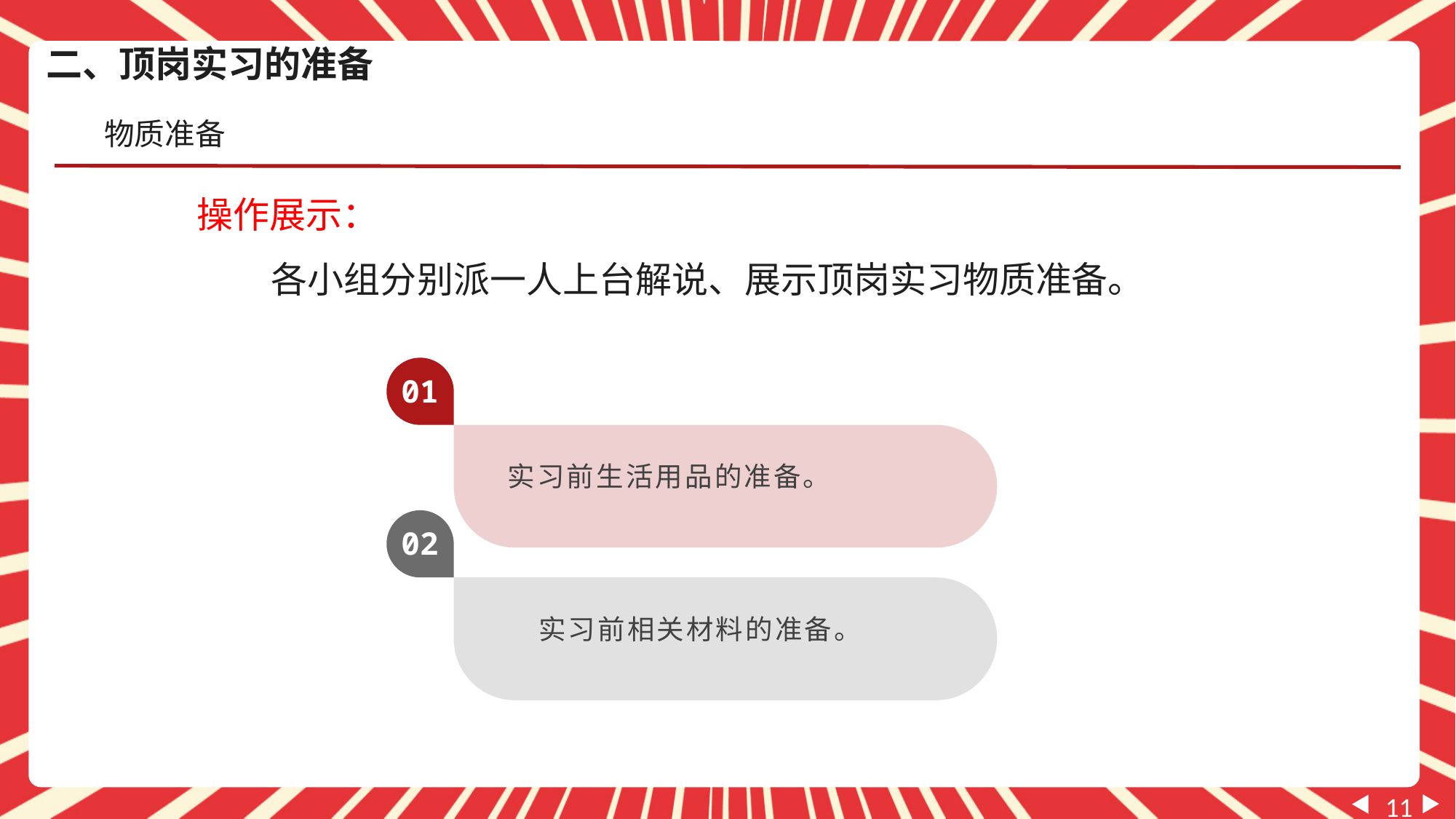

二、顶岗实习的准备

物质准备
操作展示：
        各小组分别派一人上台解说、展示顶岗实习物质准备。

01

实习前生活用品的准备。

02

实习前相关材料的准备。